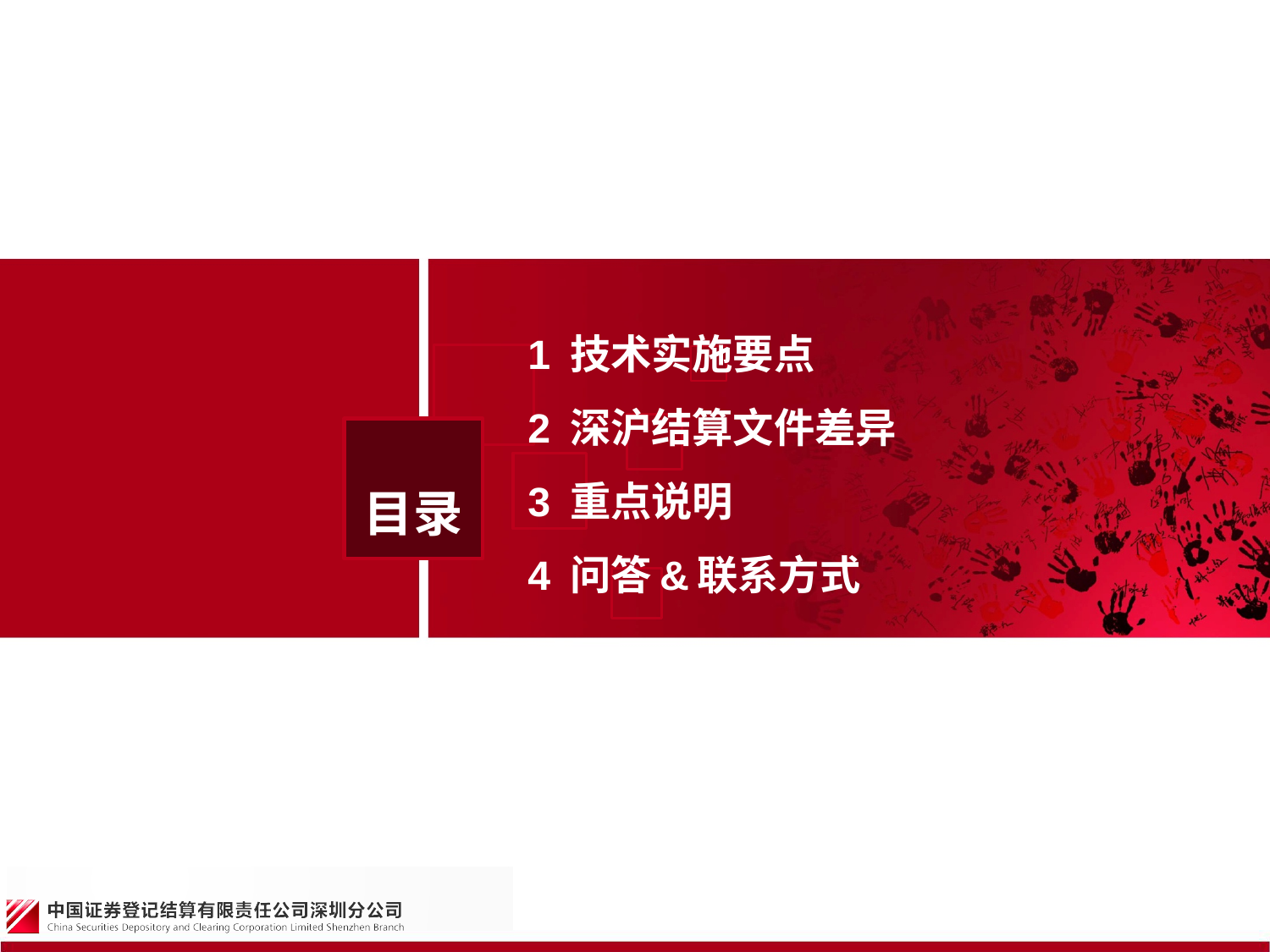

# 1 技术实施要点 2 深沪结算文件差异 3 重点说明 4 问答&联系方式
目录